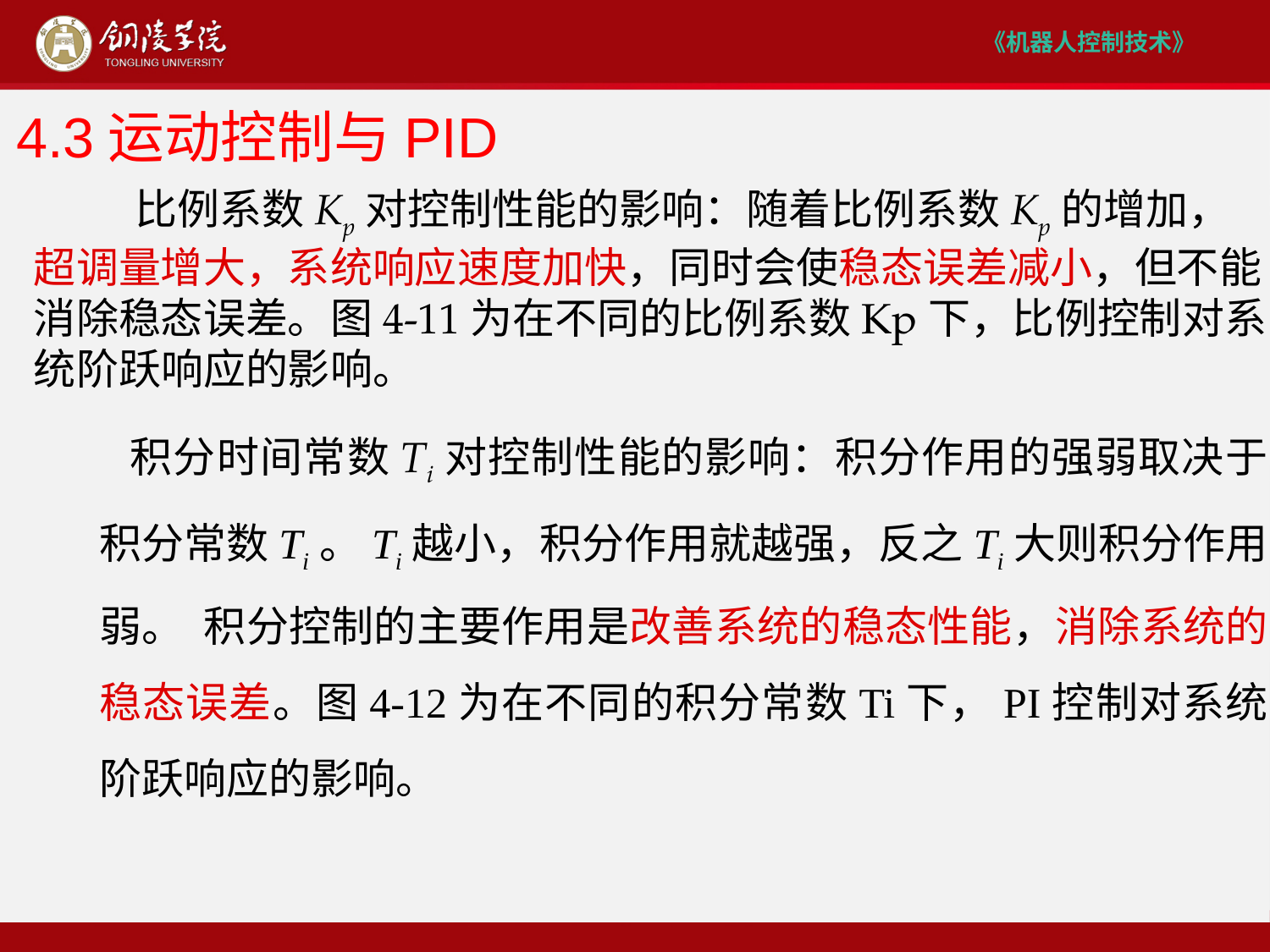

# 4.3运动控制与PID
           比例系数Kp对控制性能的影响：随着比例系数Kp的增加，超调量增大，系统响应速度加快，同时会使稳态误差减小，但不能消除稳态误差。图4-11为在不同的比例系数Kp下，比例控制对系统阶跃响应的影响。
        积分时间常数Ti对控制性能的影响：积分作用的强弱取决于积分常数Ti。Ti越小，积分作用就越强，反之Ti大则积分作用弱。  积分控制的主要作用是改善系统的稳态性能，消除系统的稳态误差。图4-12为在不同的积分常数Ti下，PI控制对系统阶跃响应的影响。